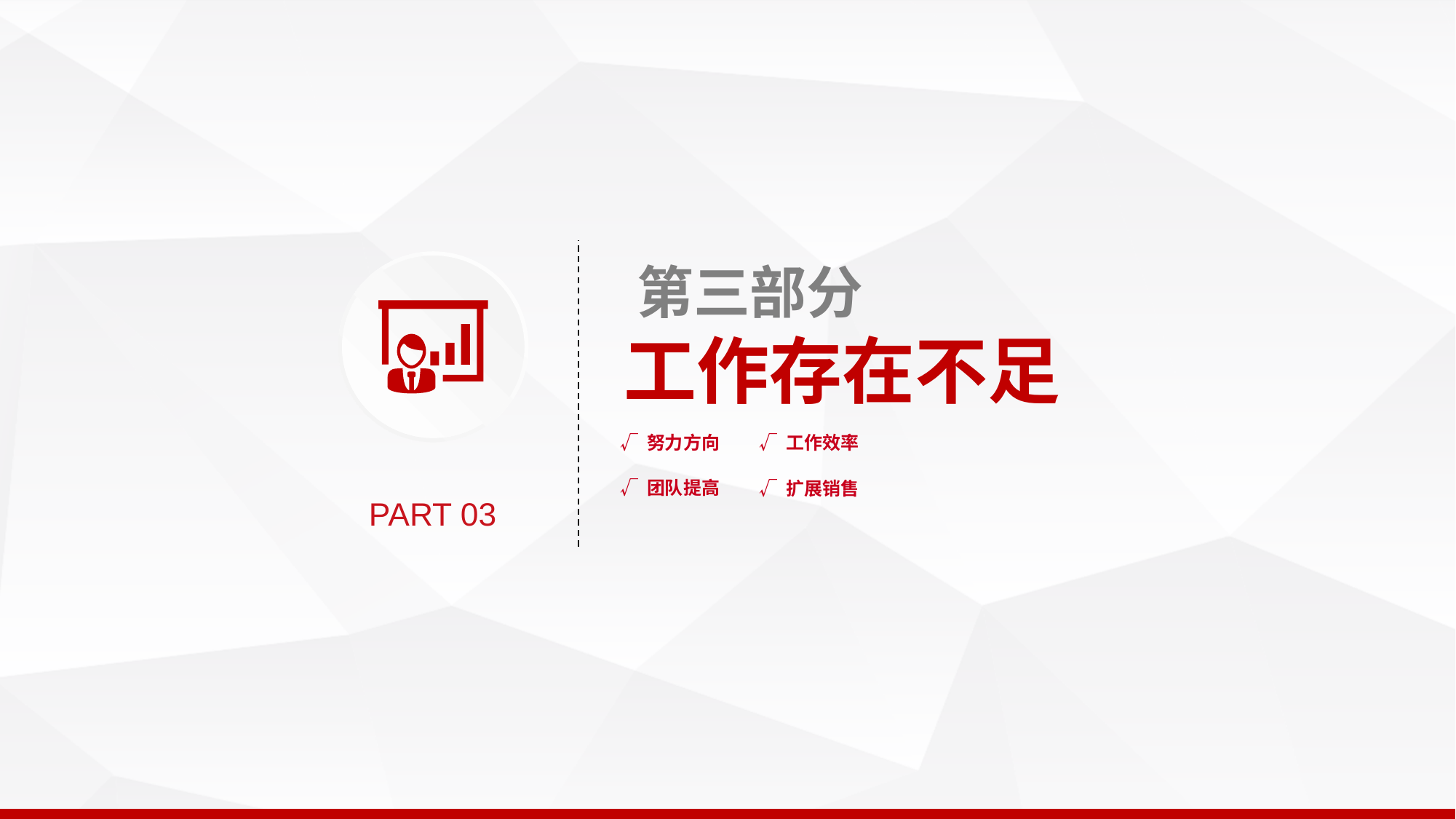

第三部分
工作存在不足

√ 努力方向
√ 工作效率
√ 团队提高
√ 扩展销售
PART 03